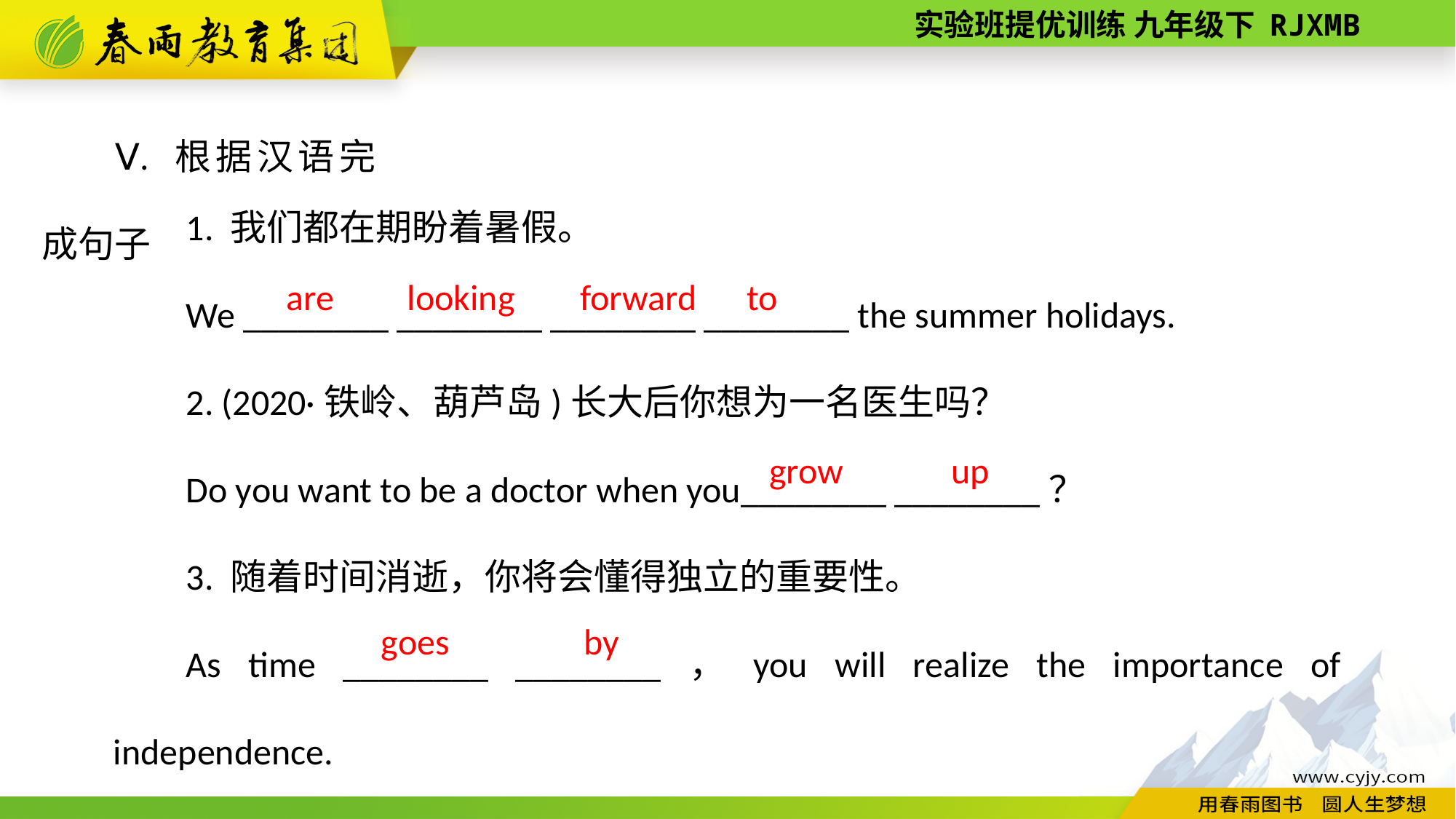

Ⅴ. 根据汉语完成句子
1. 我们都在期盼着暑假。
We ________ ________ ________ ________ the summer holidays.
2. (2020·铁岭、葫芦岛)长大后你想为一名医生吗？
Do you want to be a doctor when you________ ________？
3. 随着时间消逝，你将会懂得独立的重要性。
As time ________ ________，you will realize the importance of independence.
 to
looking
forward
are
grow
up
goes
by